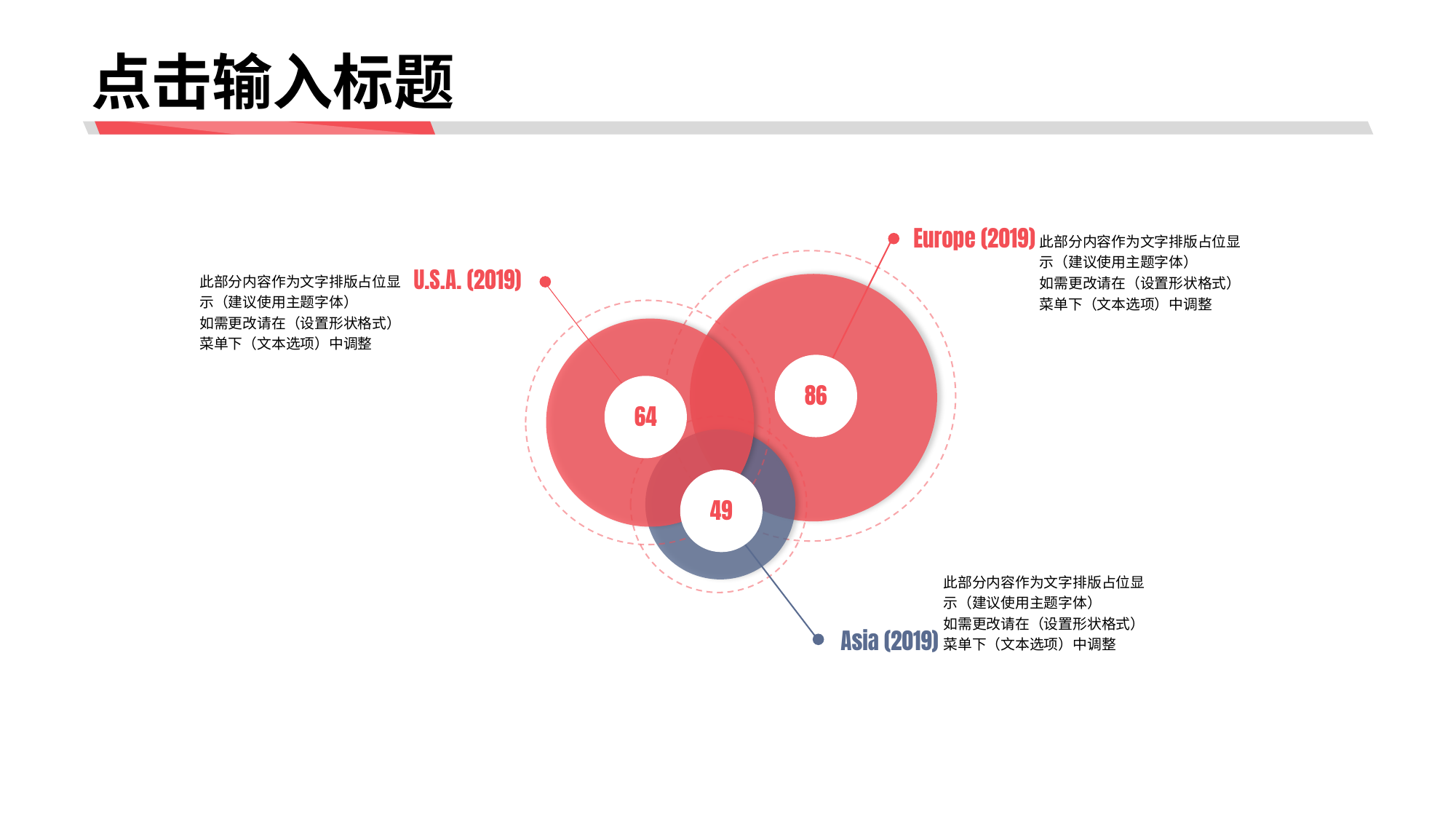

# 点击输入标题
Europe (2019)
此部分内容作为文字排版占位显示（建议使用主题字体）
如需更改请在（设置形状格式）菜单下（文本选项）中调整

此部分内容作为文字排版占位显示（建议使用主题字体）
如需更改请在（设置形状格式）菜单下（文本选项）中调整
U.S.A. (2019)

86
64

49
此部分内容作为文字排版占位显示（建议使用主题字体）
如需更改请在（设置形状格式）菜单下（文本选项）中调整
Asia (2019)